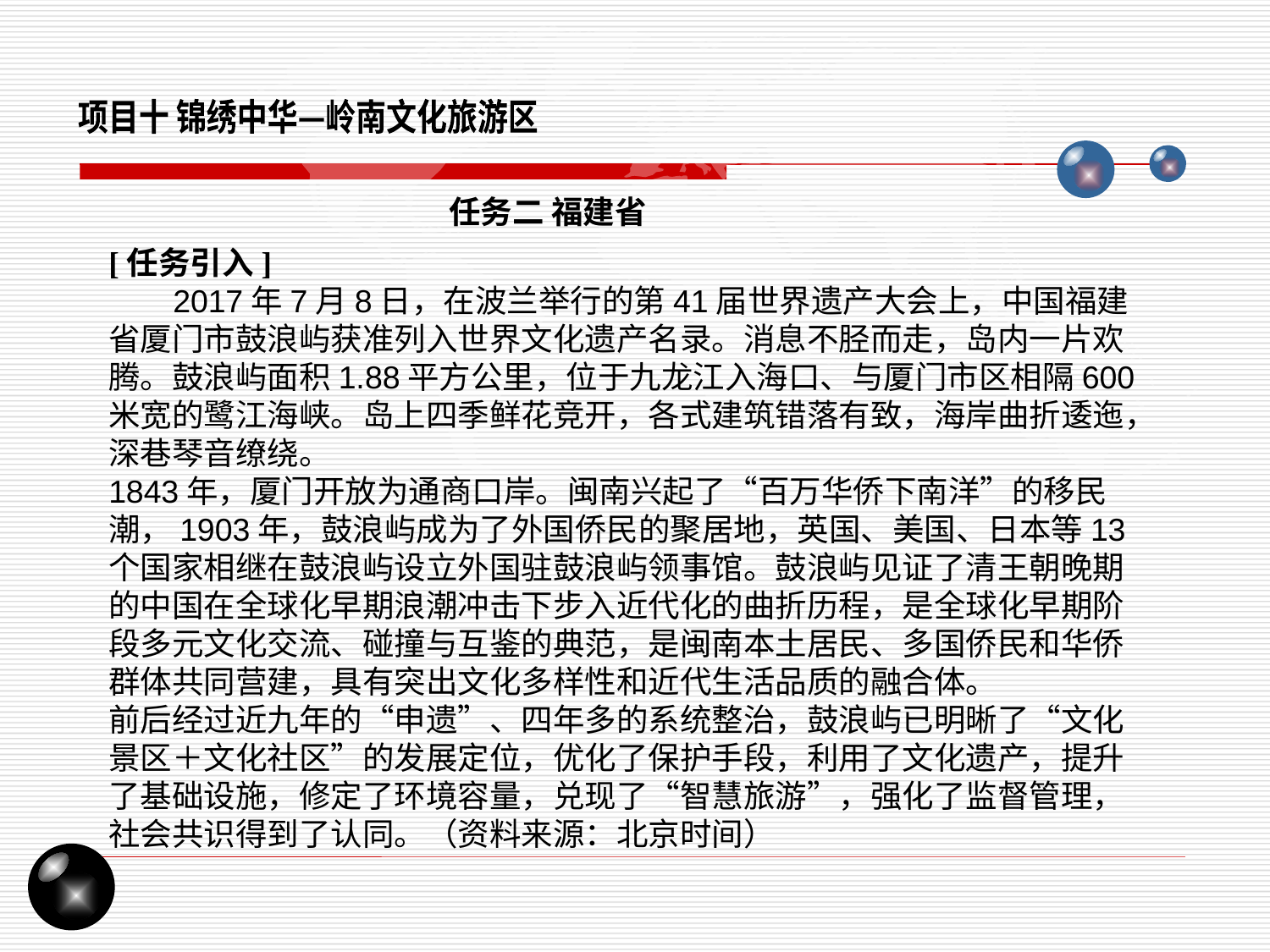

项目十 锦绣中华—岭南文化旅游区
任务二 福建省
[任务引入]
        2017年7月8日，在波兰举行的第41届世界遗产大会上，中国福建省厦门市鼓浪屿获准列入世界文化遗产名录。消息不胫而走，岛内一片欢腾。鼓浪屿面积1.88平方公里，位于九龙江入海口、与厦门市区相隔600米宽的鹭江海峡。岛上四季鲜花竞开，各式建筑错落有致，海岸曲折逶迤，深巷琴音缭绕。
1843年，厦门开放为通商口岸。闽南兴起了“百万华侨下南洋”的移民潮，1903年，鼓浪屿成为了外国侨民的聚居地，英国、美国、日本等13个国家相继在鼓浪屿设立外国驻鼓浪屿领事馆。鼓浪屿见证了清王朝晚期的中国在全球化早期浪潮冲击下步入近代化的曲折历程，是全球化早期阶段多元文化交流、碰撞与互鉴的典范，是闽南本土居民、多国侨民和华侨群体共同营建，具有突出文化多样性和近代生活品质的融合体。
前后经过近九年的“申遗”、四年多的系统整治，鼓浪屿已明晰了“文化景区＋文化社区”的发展定位，优化了保护手段，利用了文化遗产，提升了基础设施，修定了环境容量，兑现了“智慧旅游”，强化了监督管理，社会共识得到了认同。（资料来源：北京时间）